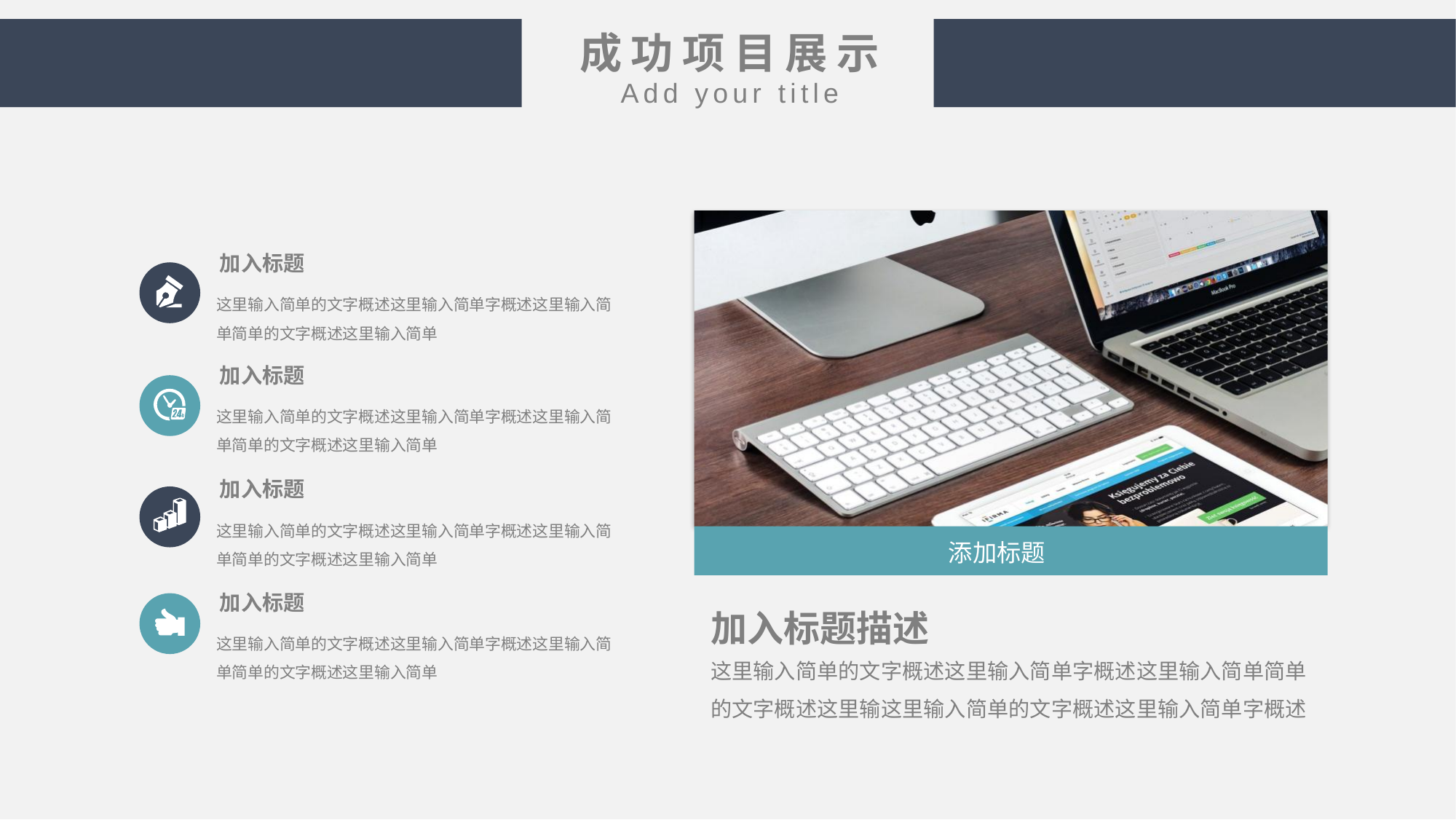

成功项目展示
Add your title

添加标题

加入标题描述
这里输入简单的文字概述这里输入简单字概述这里输入简单简单的文字概述这里输这里输入简单的文字概述这里输入简单字概述
加入标题

这里输入简单的文字概述这里输入简单字概述这里输入简单简单的文字概述这里输入简单
加入标题

这里输入简单的文字概述这里输入简单字概述这里输入简单简单的文字概述这里输入简单
加入标题

这里输入简单的文字概述这里输入简单字概述这里输入简单简单的文字概述这里输入简单
加入标题

这里输入简单的文字概述这里输入简单字概述这里输入简单简单的文字概述这里输入简单